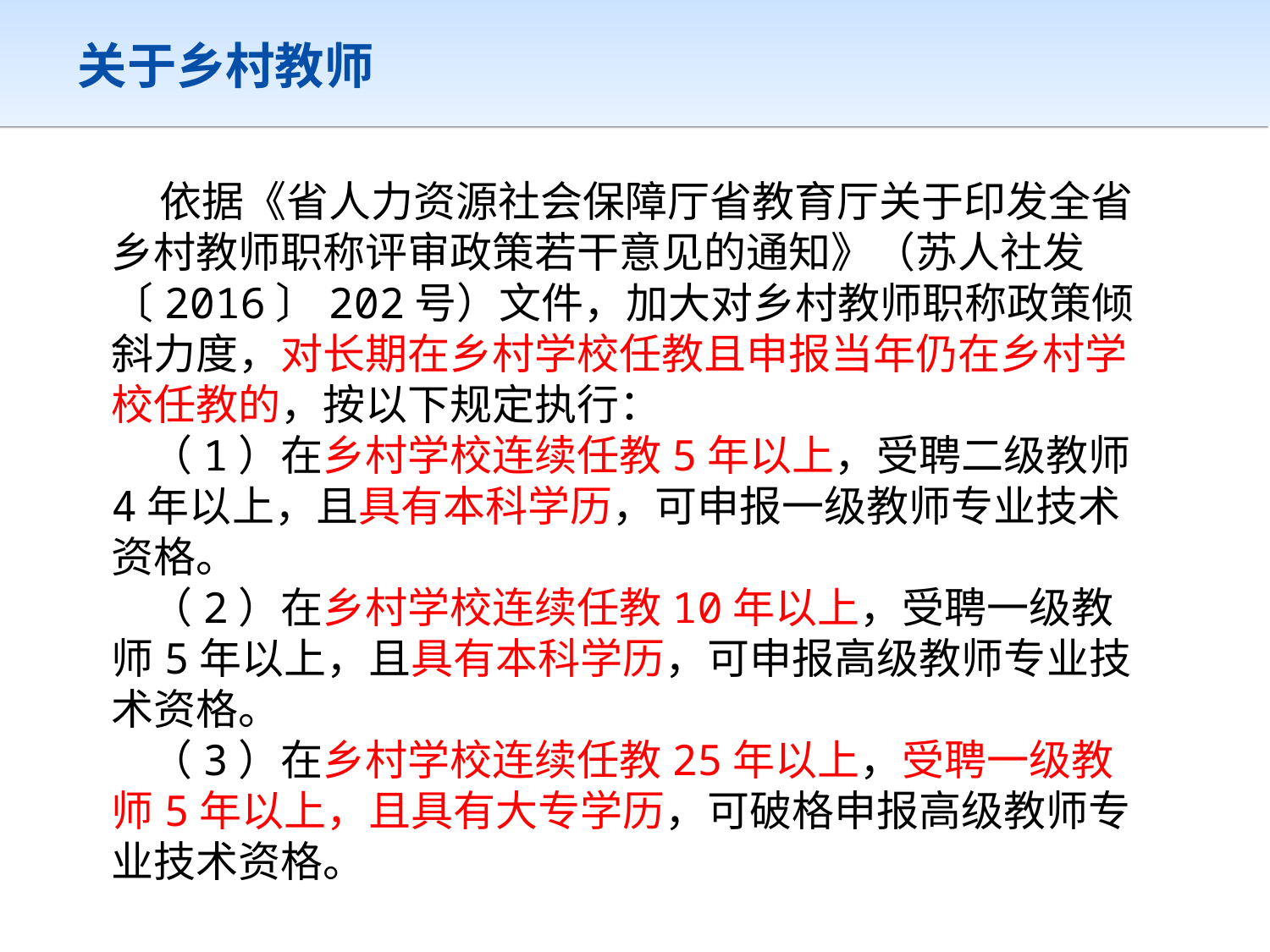

# 关于乡村教师
    依据《省人力资源社会保障厅省教育厅关于印发全省乡村教师职称评审政策若干意见的通知》（苏人社发〔2016〕202号）文件，加大对乡村教师职称政策倾斜力度，对长期在乡村学校任教且申报当年仍在乡村学校任教的，按以下规定执行：
   （1）在乡村学校连续任教5年以上，受聘二级教师4年以上，且具有本科学历，可申报一级教师专业技术资格。
   （2）在乡村学校连续任教10年以上，受聘一级教师5年以上，且具有本科学历，可申报高级教师专业技术资格。
   （3）在乡村学校连续任教25年以上，受聘一级教师5年以上，且具有大专学历，可破格申报高级教师专业技术资格。